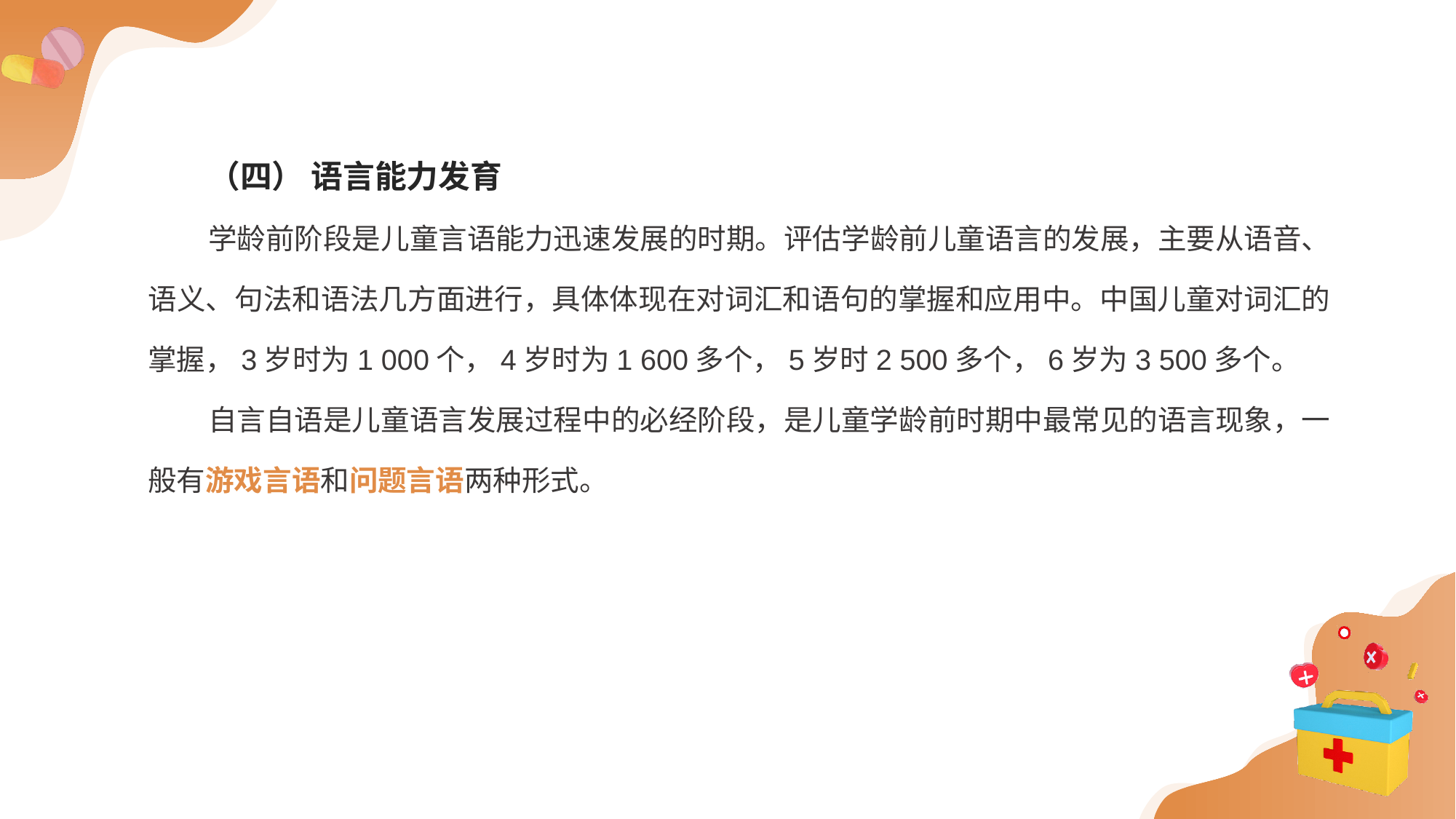

（四） 语言能力发育
学龄前阶段是儿童言语能力迅速发展的时期。评估学龄前儿童语言的发展，主要从语音、语义、句法和语法几方面进行，具体体现在对词汇和语句的掌握和应用中。中国儿童对词汇的掌握，3岁时为1 000个，4岁时为1 600多个，5岁时2 500多个，6岁为3 500多个。
自言自语是儿童语言发展过程中的必经阶段，是儿童学龄前时期中最常见的语言现象，一般有游戏言语和问题言语两种形式。